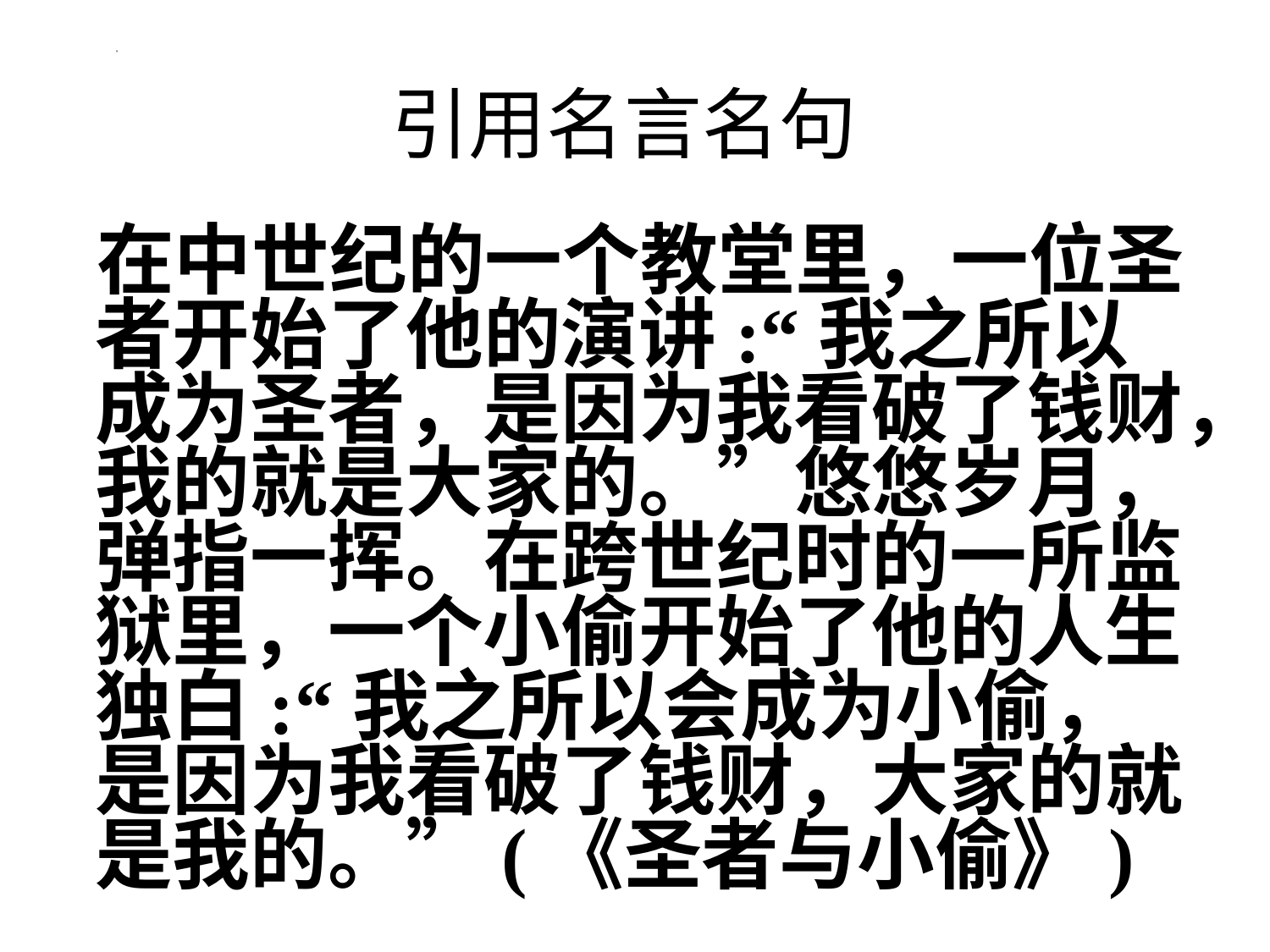

# 引用名言名句
　在中世纪的一个教堂里，一位圣者开始了他的演讲:“我之所以成为圣者，是因为我看破了钱财，我的就是大家的。”悠悠岁月，弹指一挥。在跨世纪时的一所监狱里，一个小偷开始了他的人生独白:“我之所以会成为小偷，是因为我看破了钱财，大家的就是我的。”(《圣者与小偷》)